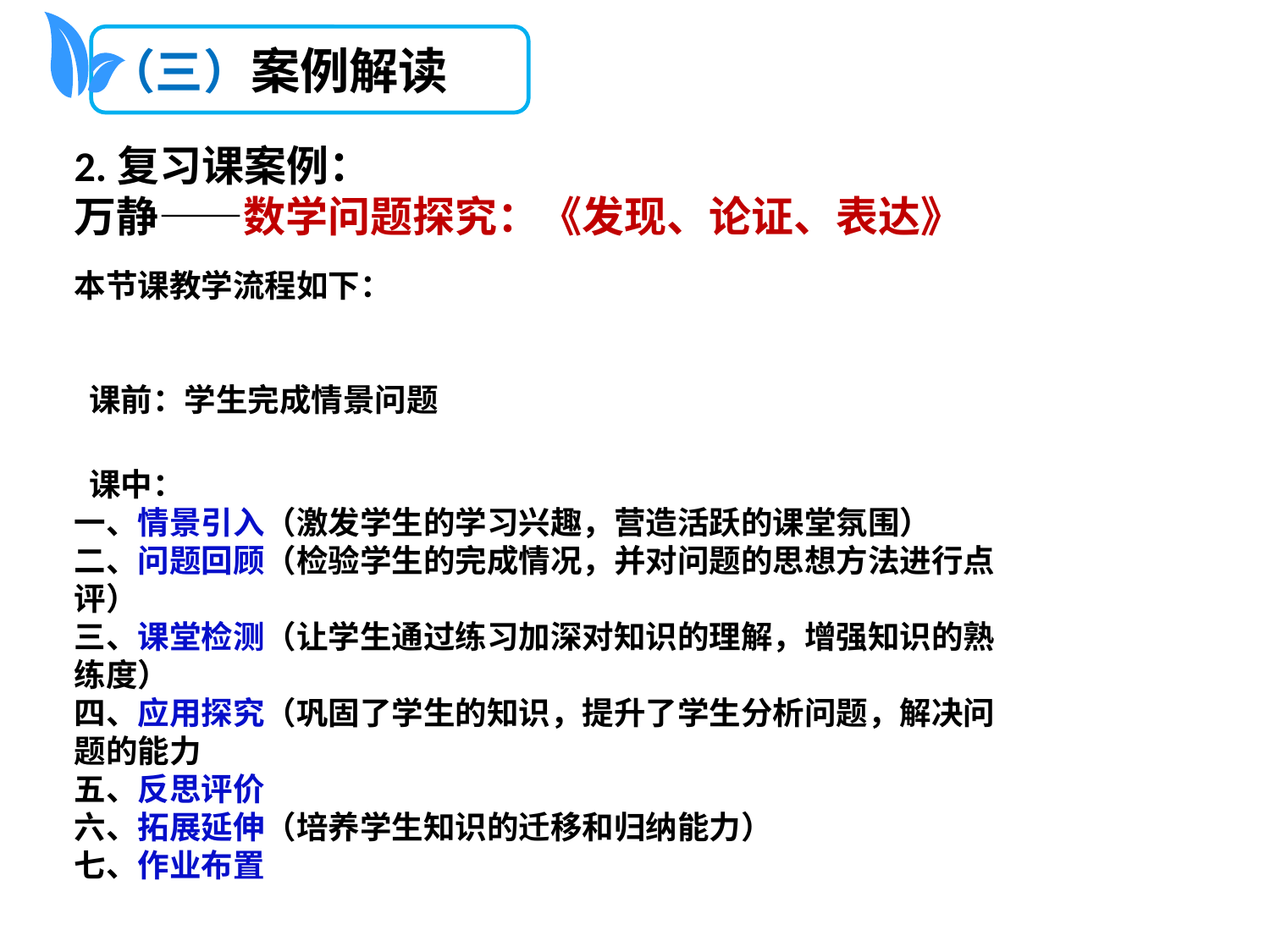

（三）案例解读
2.复习课案例：
万静——数学问题探究：《发现、论证、表达》
本节课教学流程如下：

 课前：学生完成情景问题
 课中：
一、情景引入（激发学生的学习兴趣，营造活跃的课堂氛围）
二、问题回顾（检验学生的完成情况，并对问题的思想方法进行点评）
三、课堂检测（让学生通过练习加深对知识的理解，增强知识的熟练度）
四、应用探究（巩固了学生的知识，提升了学生分析问题，解决问题的能力
五、反思评价
六、拓展延伸（培养学生知识的迁移和归纳能力）
七、作业布置